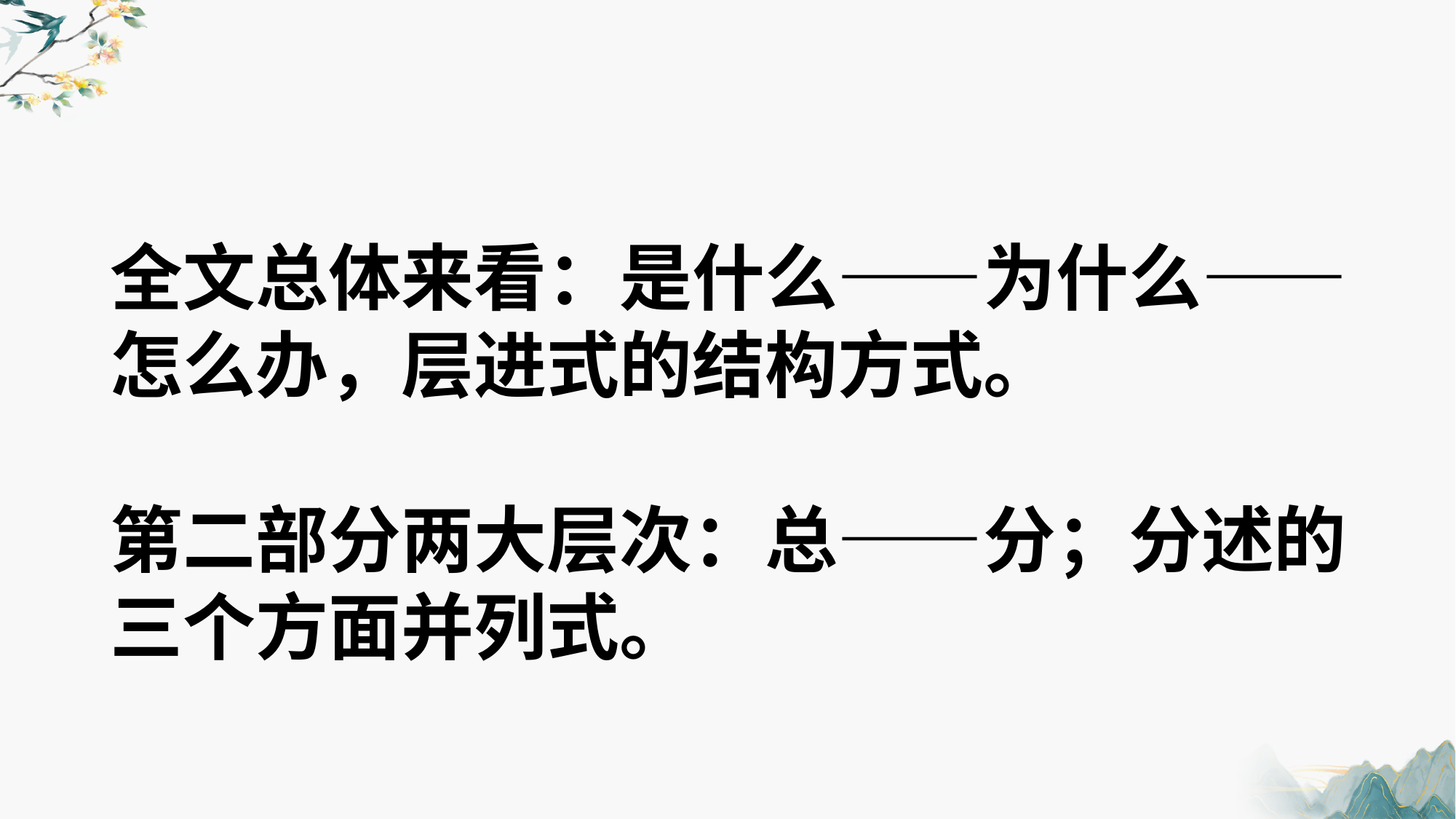

#

全文总体来看：是什么——为什么——怎么办，层进式的结构方式。

第二部分两大层次：总——分；分述的三个方面并列式。